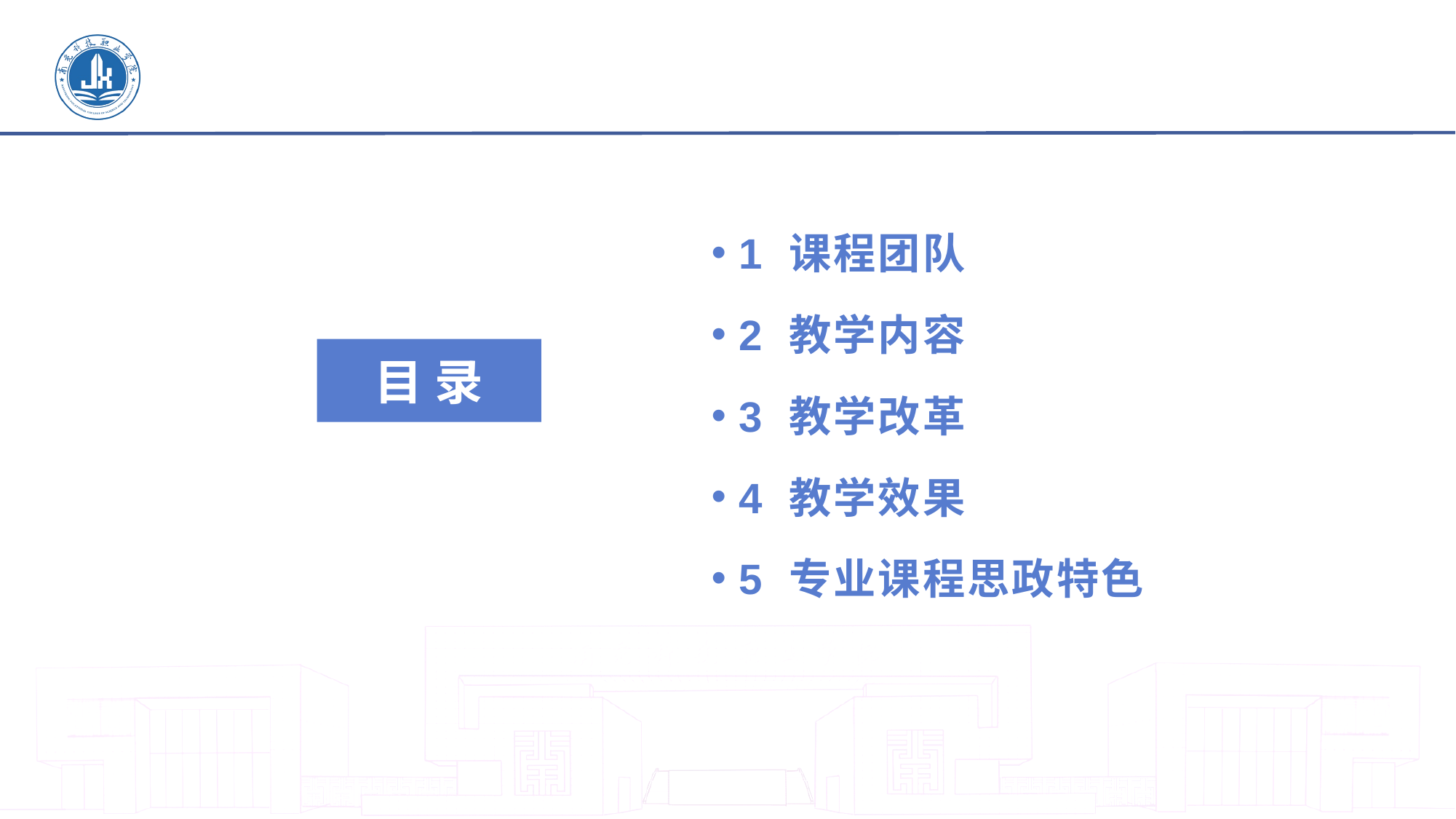

1 课程团队
2 教学内容
3 教学改革
4 教学效果
5 专业课程思政特色

目录